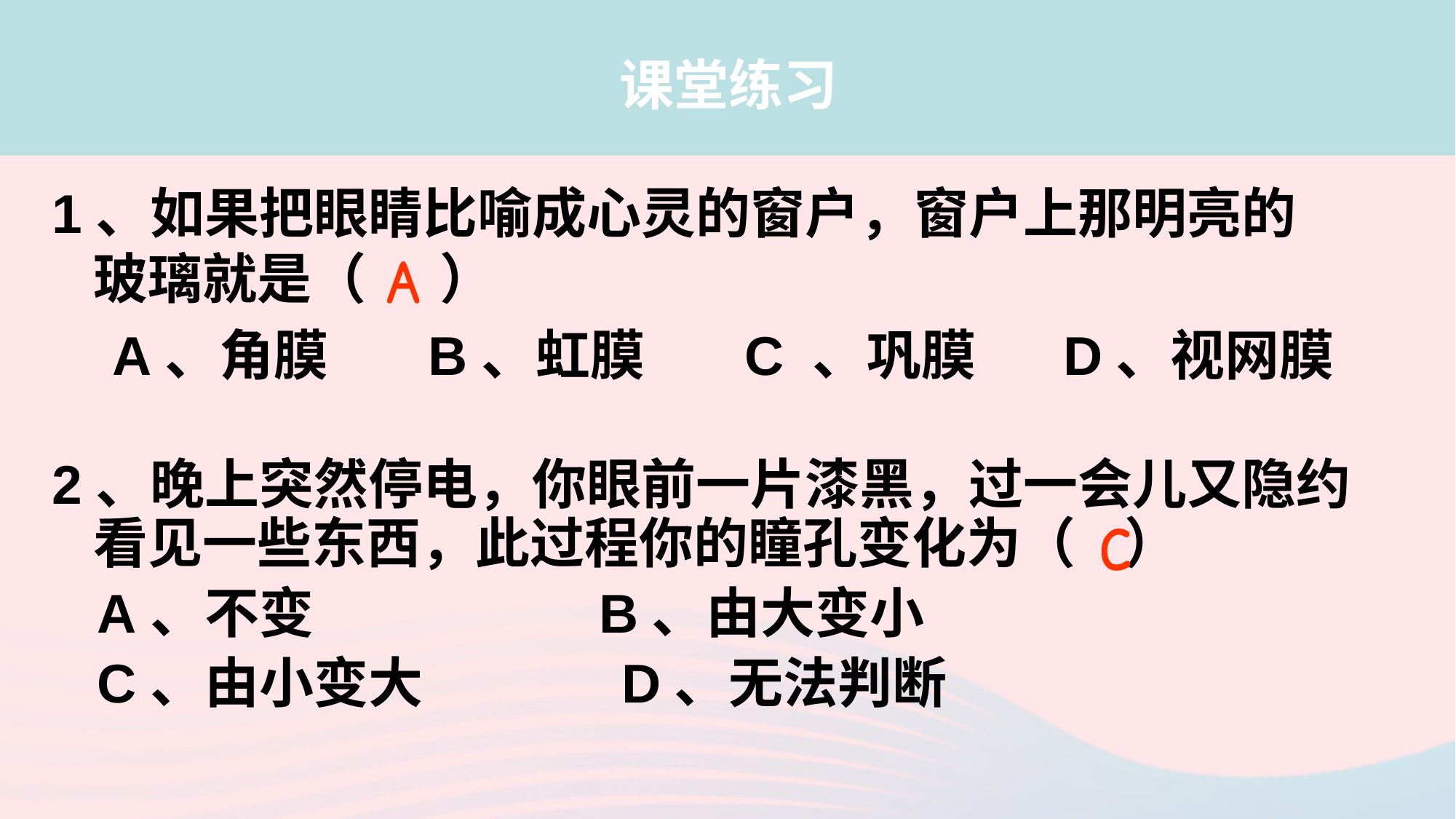

课堂练习

1、如果把眼睛比喻成心灵的窗户，窗户上那明亮的玻璃就是（      ）
    A、角膜       B、虹膜       C 、巩膜      D、视网膜

A
2、晚上突然停电，你眼前一片漆黑，过一会儿又隐约看见一些东西，此过程你的瞳孔变化为（    ）
   A、不变                      B、由大变小
   C、由小变大               D、无法判断
C